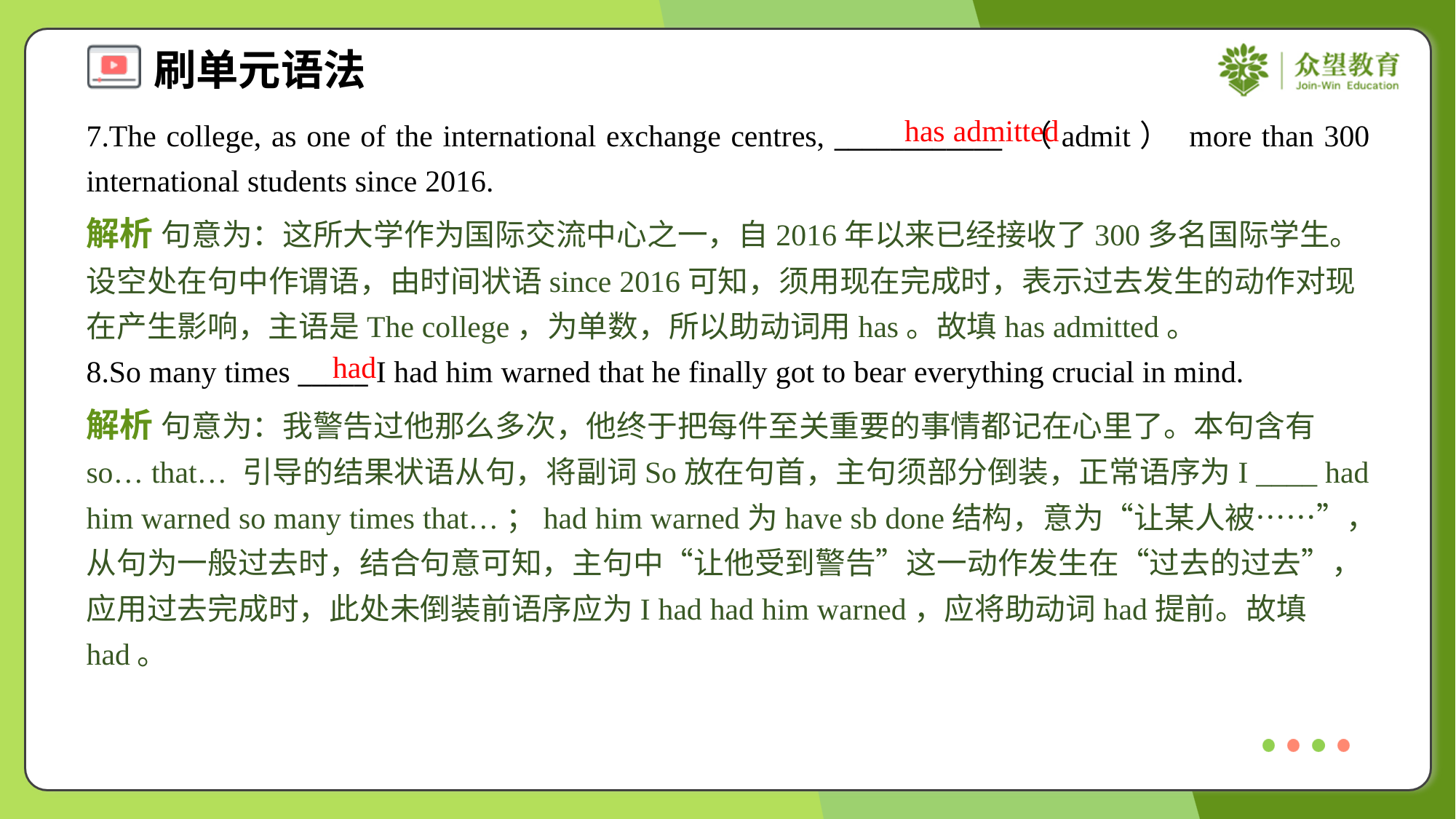

has admitted
7.The college, as one of the international exchange centres, ____________ （admit） more than 300 international students since 2016.
解析 句意为：这所大学作为国际交流中心之一，自2016年以来已经接收了300多名国际学生。设空处在句中作谓语，由时间状语since 2016可知，须用现在完成时，表示过去发生的动作对现在产生影响，主语是The college，为单数，所以助动词用has。故填has admitted。
had
8.So many times _____ I had him warned that he finally got to bear everything crucial in mind.
解析 句意为：我警告过他那么多次，他终于把每件至关重要的事情都记在心里了。本句含有so… that… 引导的结果状语从句，将副词So放在句首，主句须部分倒装，正常语序为I ____ had him warned so many times that…；had him warned为have sb done结构，意为“让某人被……”，从句为一般过去时，结合句意可知，主句中“让他受到警告”这一动作发生在“过去的过去”，应用过去完成时，此处未倒装前语序应为I had had him warned，应将助动词had提前。故填had。